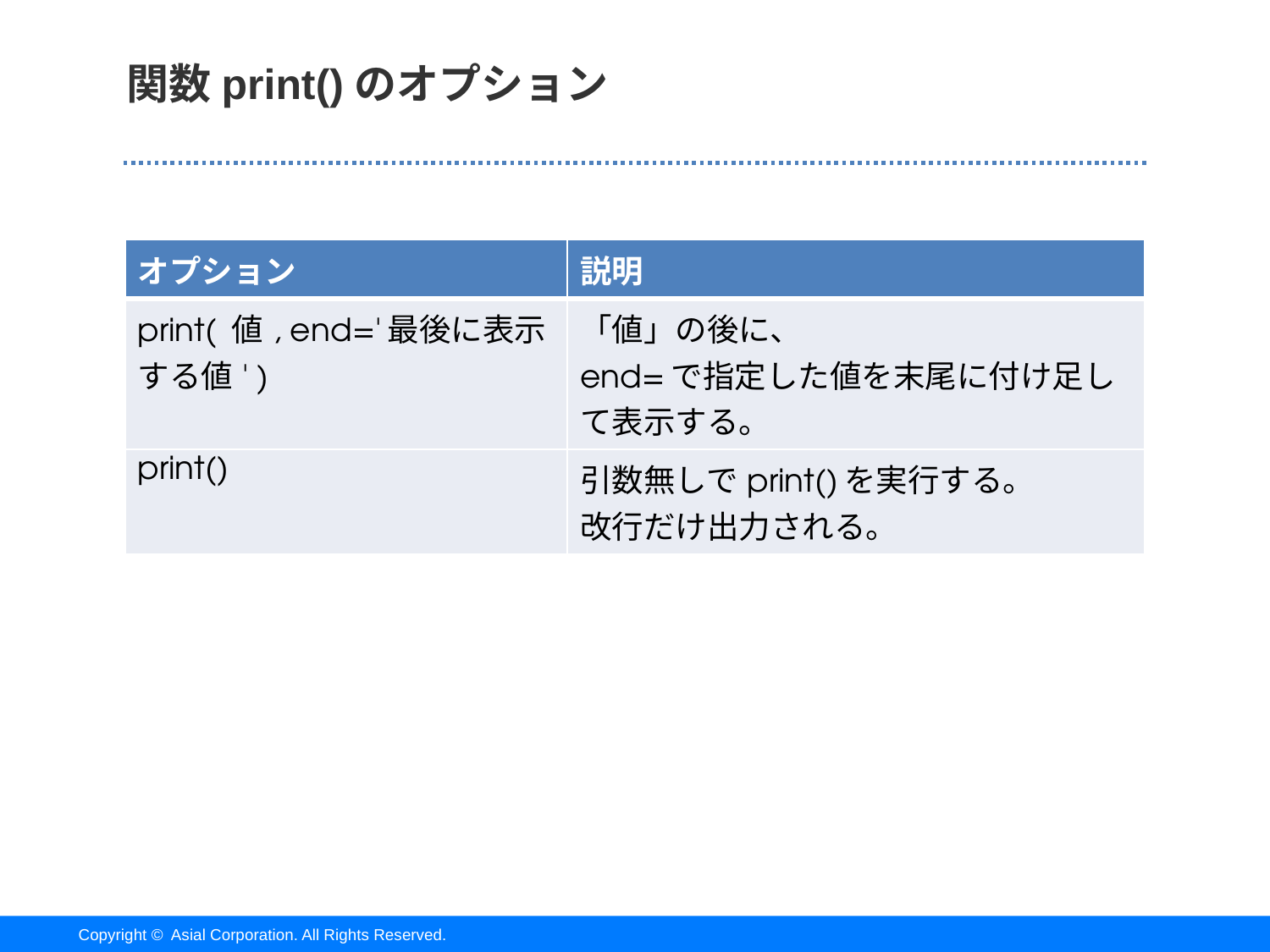

# 関数print()のオプション
| オプション | 説明 |
| --- | --- |
| print( 値, end='最後に表示する値' ) | 「値」の後に、 end=で指定した値を末尾に付け足して表示する。 |
| print() | 引数無しでprint()を実行する。 改行だけ出力される。 |